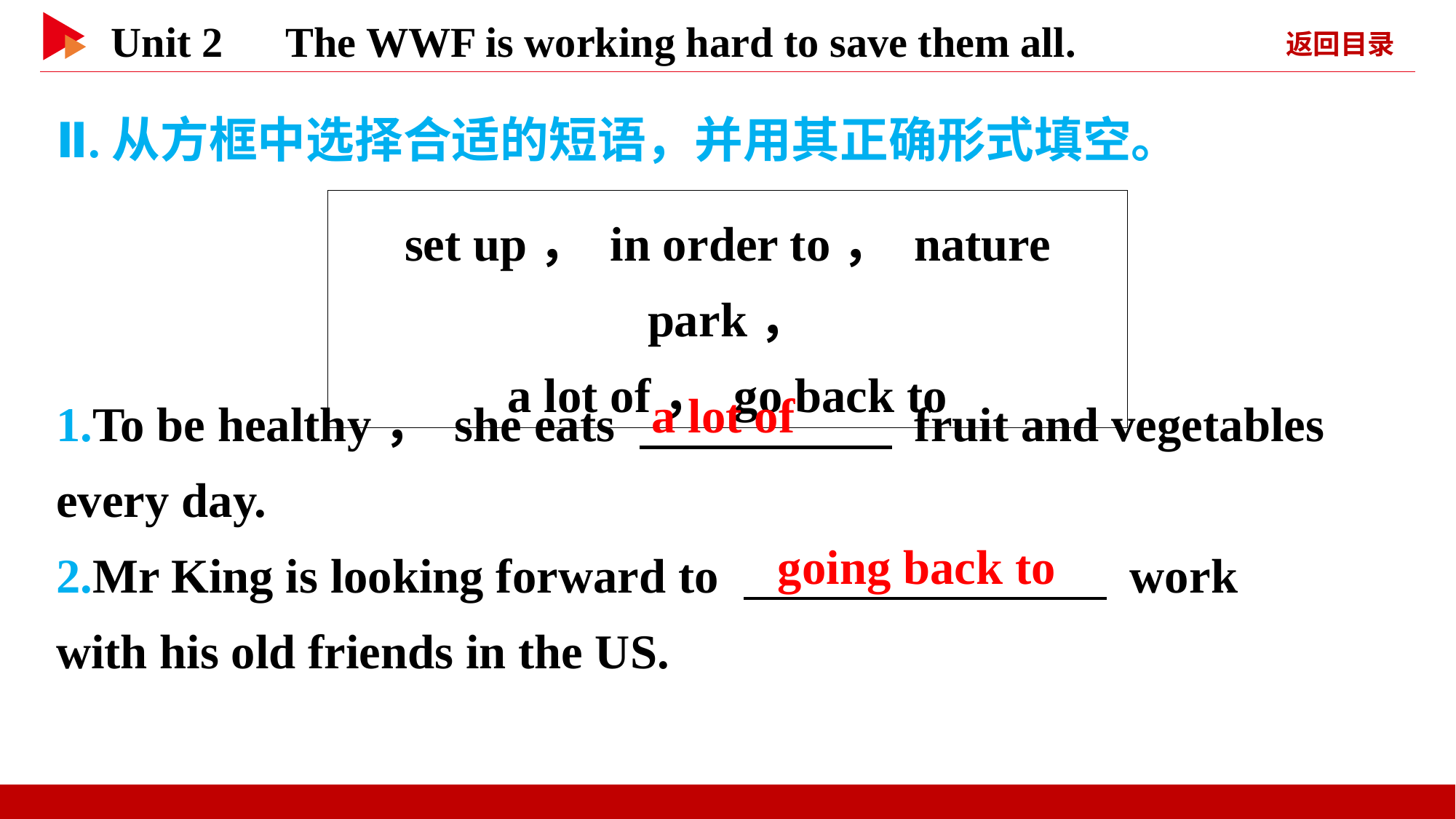

Ⅱ.从方框中选择合适的短语，并用其正确形式填空。
set up， in order to， nature park，
a lot of， go back to
1.To be healthy， she eats 　              　 fruit and vegetables every day.
2.Mr King is looking forward to 　                        　 work with his old friends in the US.
a lot of
going back to